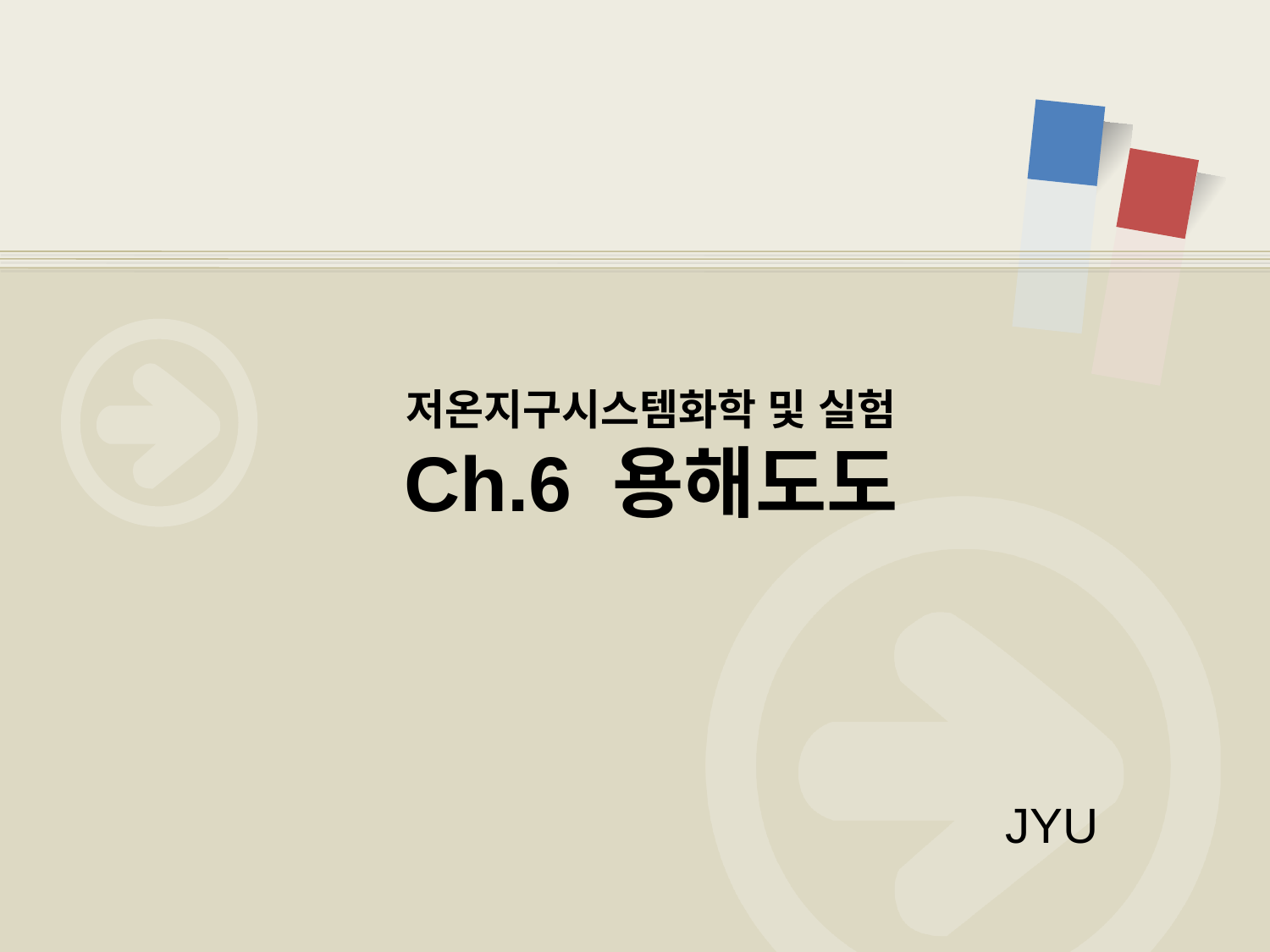

# 저온지구시스템화학 및 실험 Ch.6 용해도도
JYU